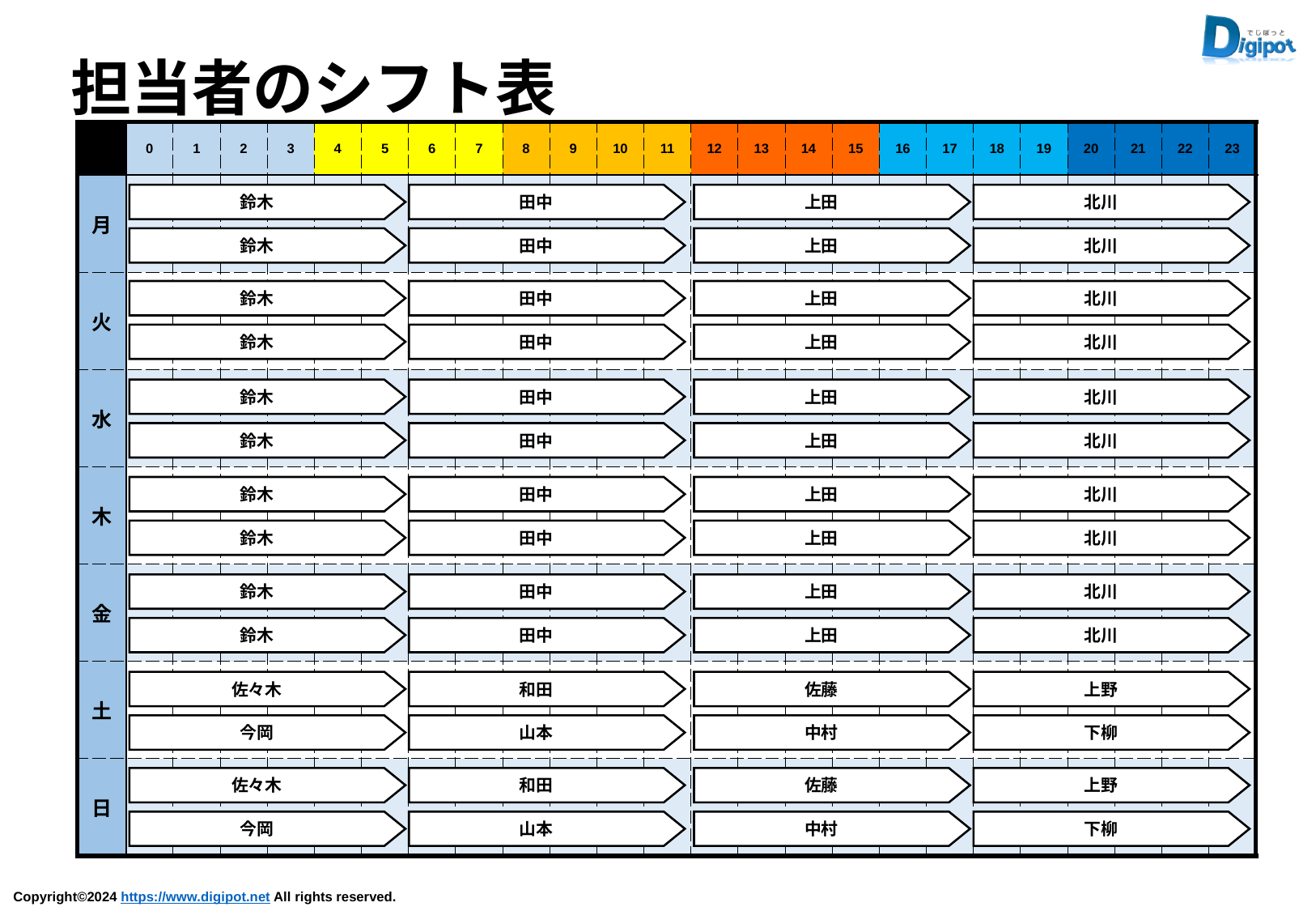

担当者のシフト表
|  | 0 | 1 | 2 | 3 | 4 | 5 | 6 | 7 | 8 | 9 | 10 | 11 | 12 | 13 | 14 | 15 | 16 | 17 | 18 | 19 | 20 | 21 | 22 | 23 |
| --- | --- | --- | --- | --- | --- | --- | --- | --- | --- | --- | --- | --- | --- | --- | --- | --- | --- | --- | --- | --- | --- | --- | --- | --- |
| 月 |  |  |  |  |  |  |  |  |  |  |  |  |  |  |  |  |  |  |  |  |  |  |  |  |
| 火 |  |  |  |  |  |  |  |  |  |  |  |  |  |  |  |  |  |  |  |  |  |  |  |  |
| 水 |  |  |  |  |  |  |  |  |  |  |  |  |  |  |  |  |  |  |  |  |  |  |  |  |
| 木 |  |  |  |  |  |  |  |  |  |  |  |  |  |  |  |  |  |  |  |  |  |  |  |  |
| 金 |  |  |  |  |  |  |  |  |  |  |  |  |  |  |  |  |  |  |  |  |  |  |  |  |
| 土 |  |  |  |  |  |  |  |  |  |  |  |  |  |  |  |  |  |  |  |  |  |  |  |  |
| 日 |  |  |  |  |  |  |  |  |  |  |  |  |  |  |  |  |  |  |  |  |  |  |  |  |
鈴木
田中
上田
北川
鈴木
田中
上田
北川
鈴木
田中
上田
北川
鈴木
田中
上田
北川
鈴木
田中
上田
北川
鈴木
田中
上田
北川
鈴木
田中
上田
北川
鈴木
田中
上田
北川
鈴木
田中
上田
北川
鈴木
田中
上田
北川
佐々木
和田
佐藤
上野
今岡
山本
中村
下柳
佐々木
和田
佐藤
上野
今岡
山本
中村
下柳